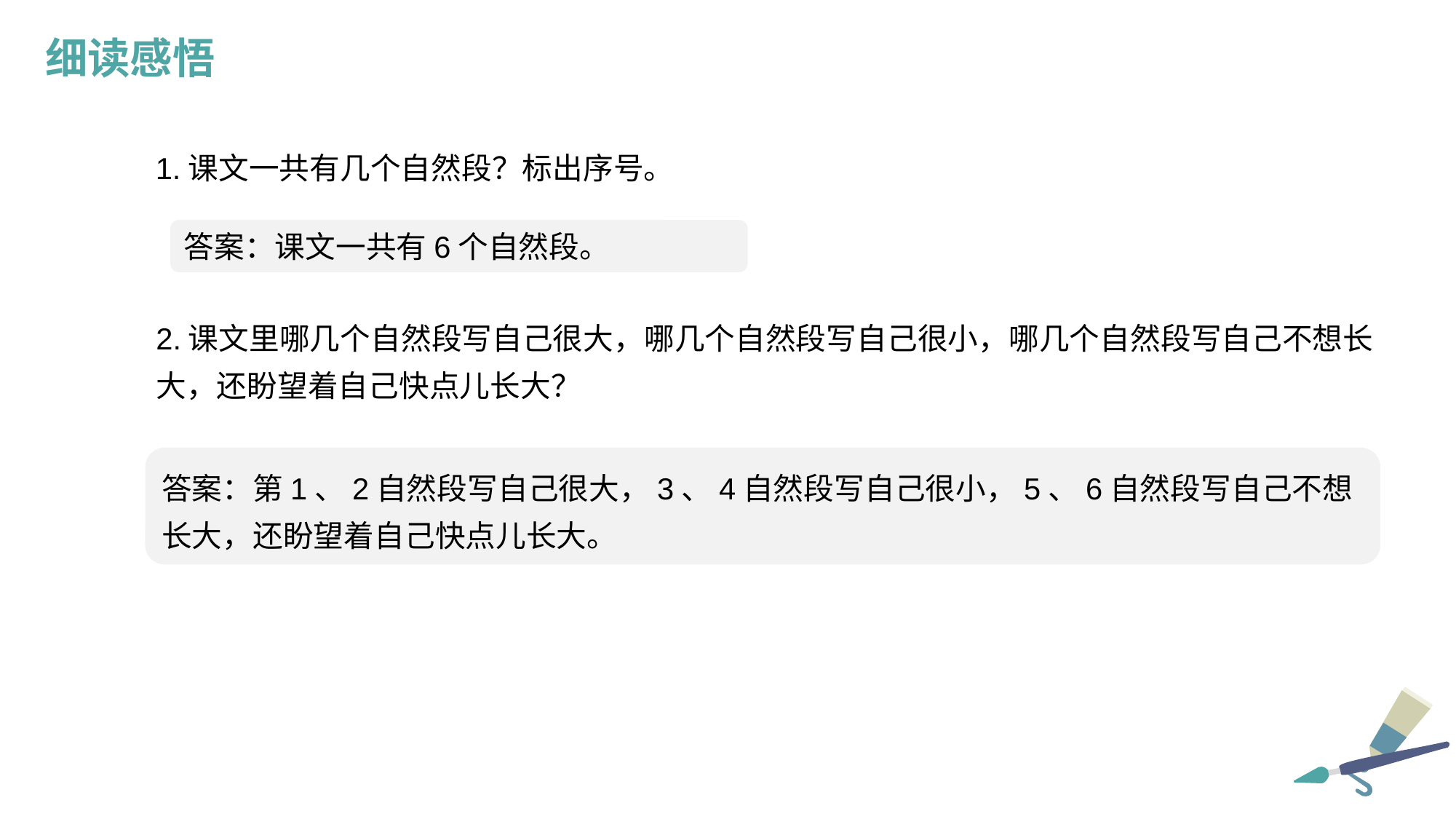

细读感悟
1.课文一共有几个自然段？标出序号。
答案：课文一共有6个自然段。
2.课文里哪几个自然段写自己很大，哪几个自然段写自己很小，哪几个自然段写自己不想长大，还盼望着自己快点儿长大？
答案：第1、2自然段写自己很大，3、4自然段写自己很小，5、6自然段写自己不想长大，还盼望着自己快点儿长大。